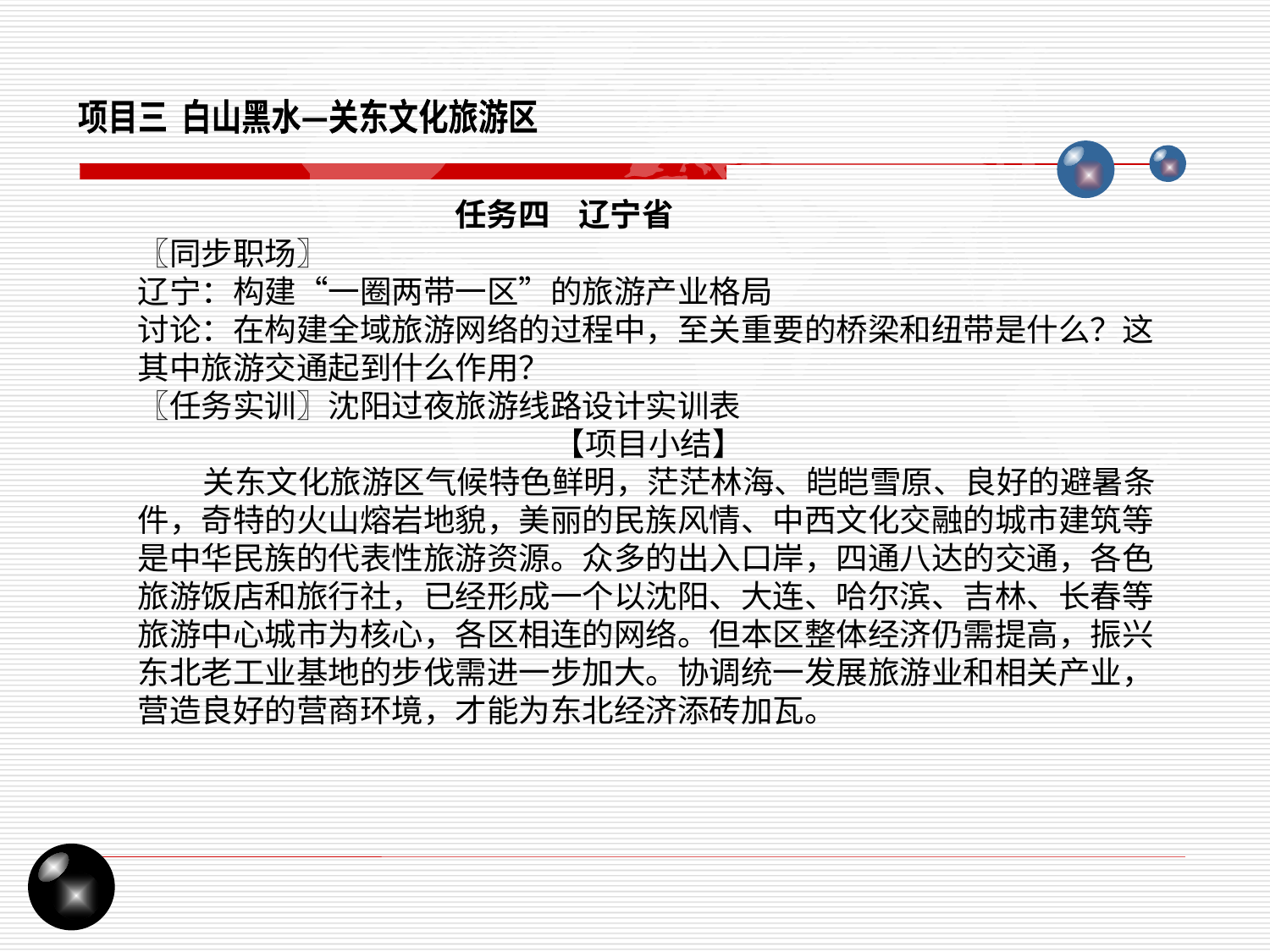

项目三  白山黑水—关东文化旅游区
任务四    辽宁省
〖同步职场〗
辽宁：构建“一圈两带一区”的旅游产业格局
讨论：在构建全域旅游网络的过程中，至关重要的桥梁和纽带是什么？这其中旅游交通起到什么作用？
〖任务实训〗沈阳过夜旅游线路设计实训表
【项目小结】
        关东文化旅游区气候特色鲜明，茫茫林海、皑皑雪原、良好的避暑条件，奇特的火山熔岩地貌，美丽的民族风情、中西文化交融的城市建筑等是中华民族的代表性旅游资源。众多的出入口岸，四通八达的交通，各色旅游饭店和旅行社，已经形成一个以沈阳、大连、哈尔滨、吉林、长春等旅游中心城市为核心，各区相连的网络。但本区整体经济仍需提高，振兴东北老工业基地的步伐需进一步加大。协调统一发展旅游业和相关产业，营造良好的营商环境，才能为东北经济添砖加瓦。